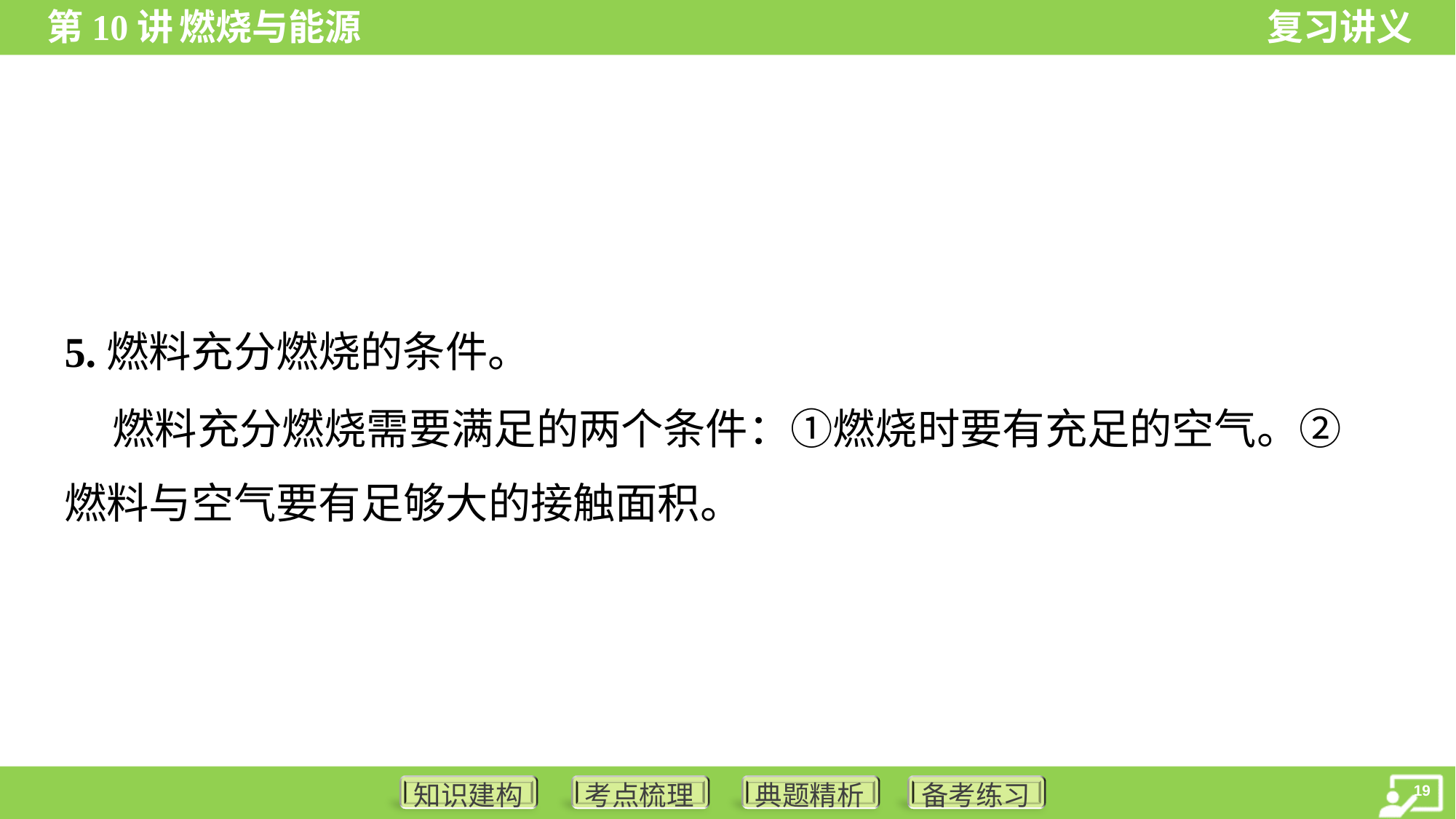

5.燃料充分燃烧的条件。
    燃料充分燃烧需要满足的两个条件：①燃烧时要有充足的空气。②
燃料与空气要有足够大的接触面积。